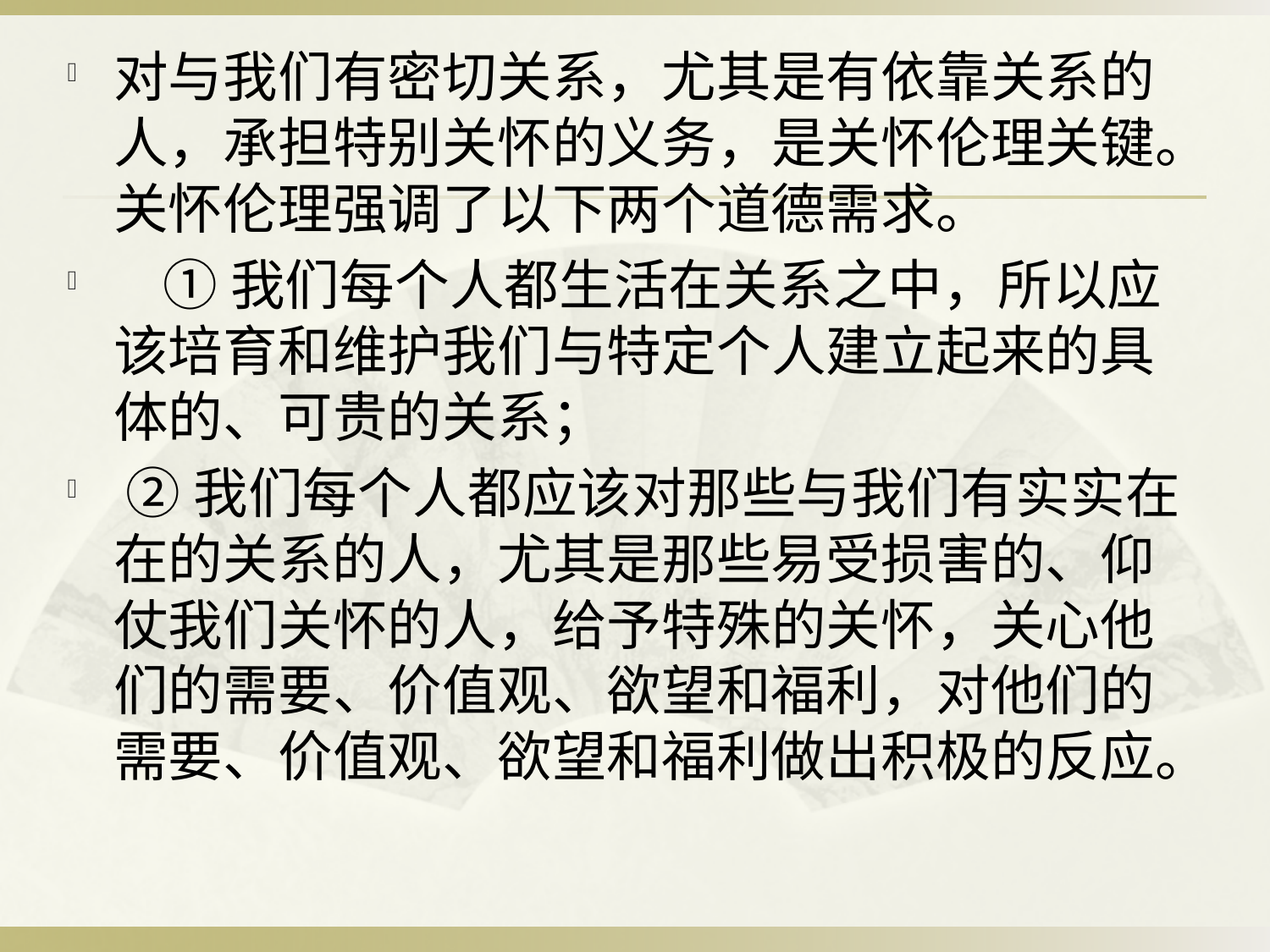

对与我们有密切关系，尤其是有依靠关系的人，承担特别关怀的义务，是关怀伦理关键。关怀伦理强调了以下两个道德需求。
    ①我们每个人都生活在关系之中，所以应该培育和维护我们与特定个人建立起来的具体的、可贵的关系；
 ②我们每个人都应该对那些与我们有实实在在的关系的人，尤其是那些易受损害的、仰仗我们关怀的人，给予特殊的关怀，关心他们的需要、价值观、欲望和福利，对他们的 需要、价值观、欲望和福利做出积极的反应。

#